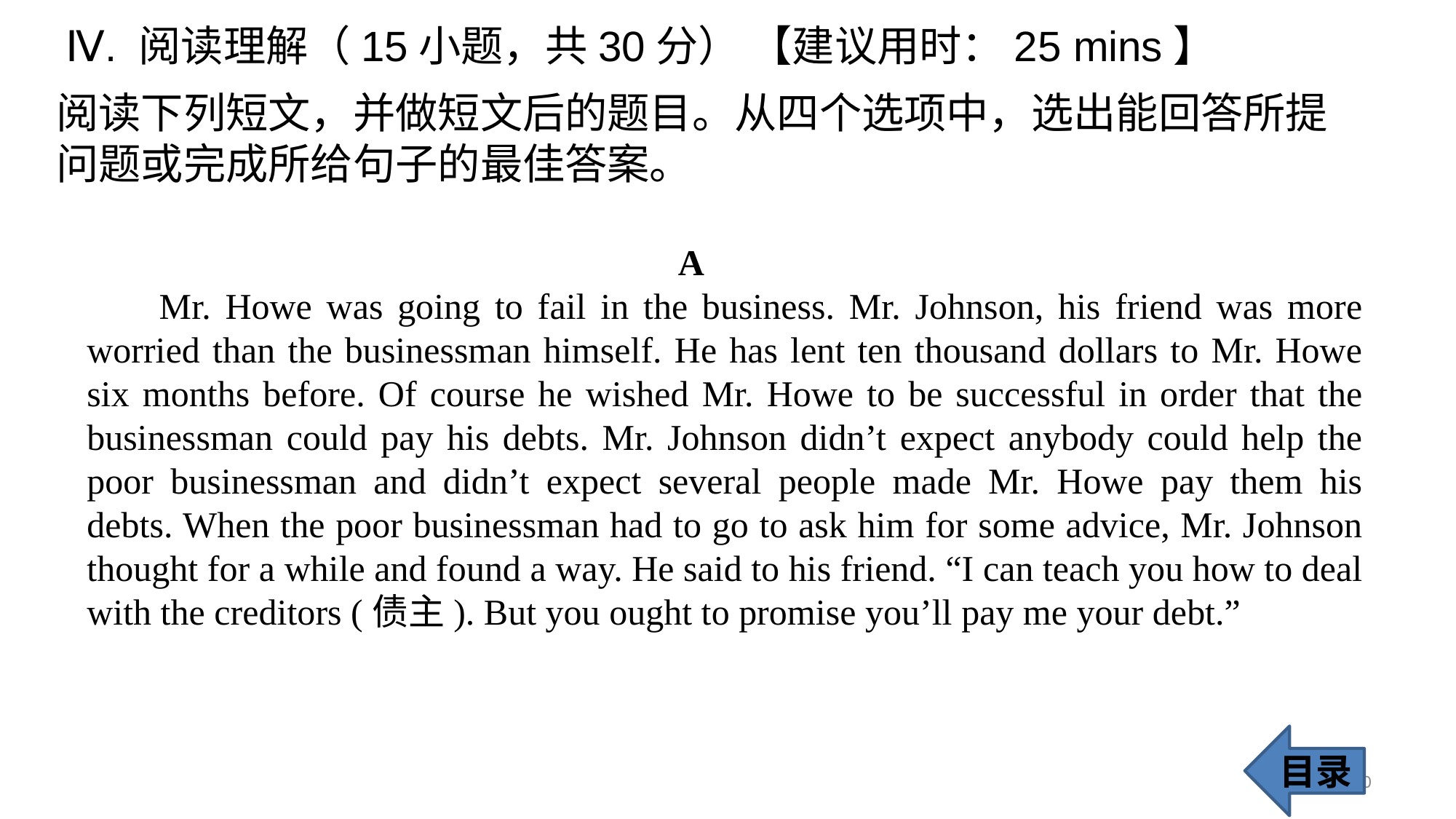

Ⅳ. 阅读理解（15小题，共30分） 【建议用时：25 mins】
阅读下列短文，并做短文后的题目。从四个选项中，选出能回答所提问题或完成所给句子的最佳答案。
                                                                 A
     Mr. Howe was going to fail in the business. Mr. Johnson, his friend was more worried than the businessman himself. He has lent ten thousand dollars to Mr. Howe six months before. Of course he wished Mr. Howe to be successful in order that the businessman could pay his debts. Mr. Johnson didn’t expect anybody could help the poor businessman and didn’t expect several people made Mr. Howe pay them his debts. When the poor businessman had to go to ask him for some advice, Mr. Johnson thought for a while and found a way. He said to his friend. “I can teach you how to deal with the creditors (债主). But you ought to promise you’ll pay me your debt.”
目录
30